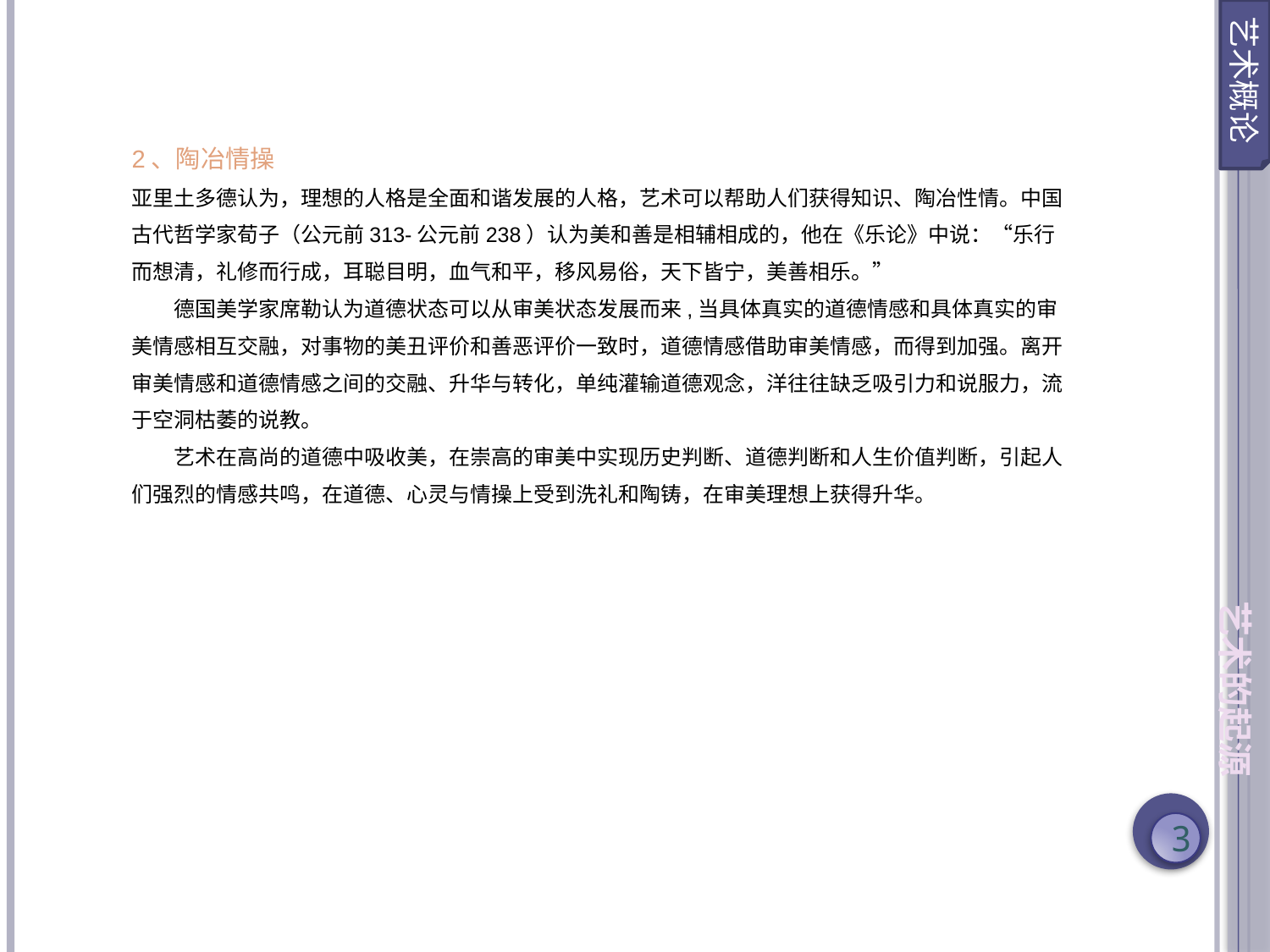

艺术概论
2、陶冶情操
亚里土多德认为，理想的人格是全面和谐发展的人格，艺术可以帮助人们获得知识、陶冶性情。中国古代哲学家荀子（公元前313-公元前238）认为美和善是相辅相成的，他在《乐论》中说：“乐行而想清，礼修而行成，耳聪目明，血气和平，移风易俗，天下皆宁，美善相乐。”
德国美学家席勒认为道德状态可以从审美状态发展而来,当具体真实的道德情感和具体真实的审美情感相互交融，对事物的美丑评价和善恶评价一致时，道德情感借助审美情感，而得到加强。离开审美情感和道德情感之间的交融、升华与转化，单纯灌输道德观念，洋往往缺乏吸引力和说服力，流于空洞枯萎的说教。
艺术在高尚的道德中吸收美，在崇高的审美中实现历史判断、道德判断和人生价值判断，引起人们强烈的情感共鸣，在道德、心灵与情操上受到洗礼和陶铸，在审美理想上获得升华。
艺术的起源
3